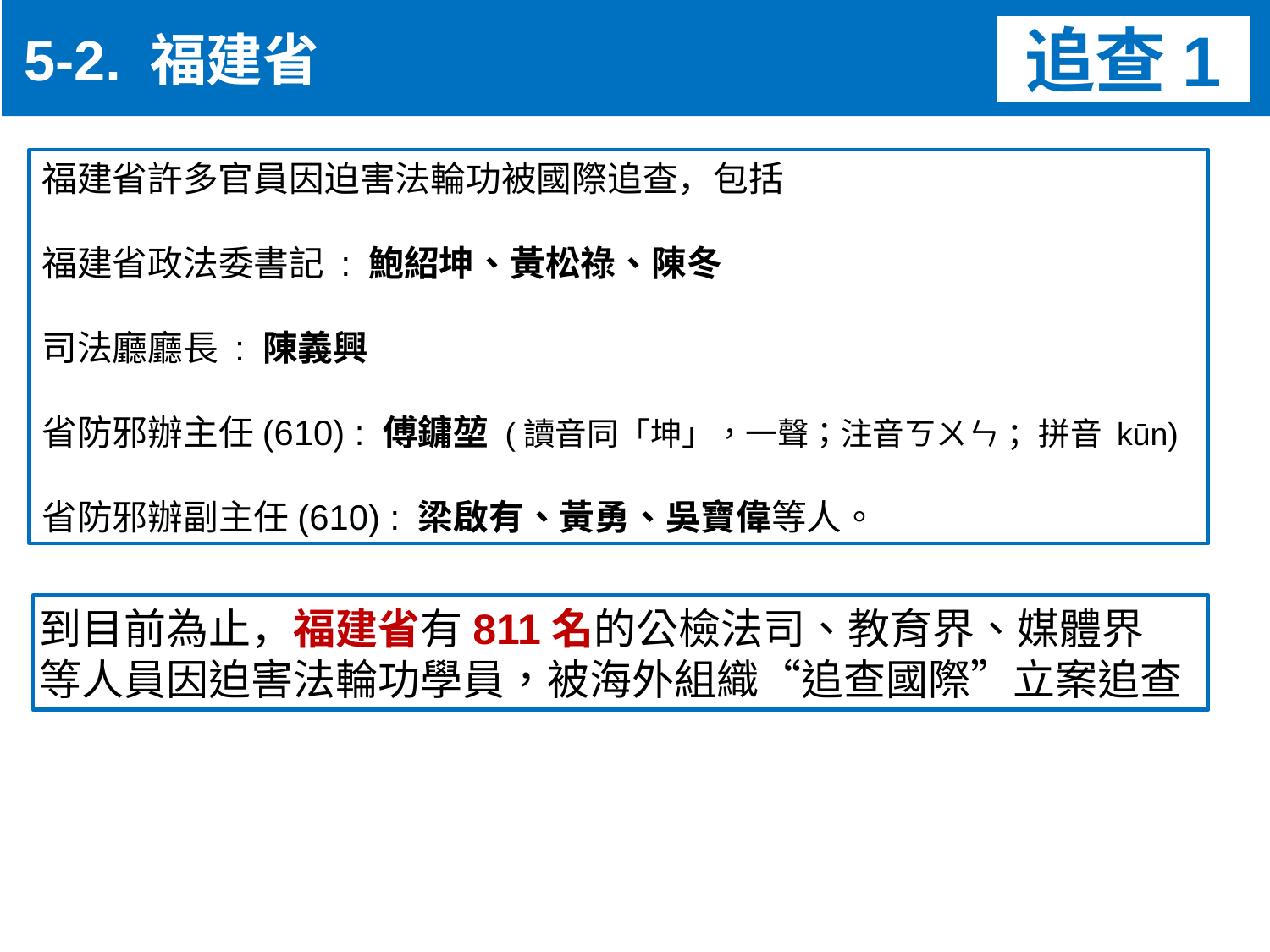

5-2. 福建省
追查1

福建省許多官員因迫害法輪功被國際追查，包括

福建省政法委書記 : 鮑紹坤、黃松祿、陳冬

司法廳廳長 : 陳義興

省防邪辦主任(610) : 傅鏞堃 (讀音同「坤」，一聲；注音ㄎㄨㄣ ；拼音 kūn)

省防邪辦副主任(610) : 梁啟有、黃勇、吳寶偉等人。
到目前為止，福建省有811名的公檢法司、教育界、媒體界
等人員因迫害法輪功學員，被海外組織“追查國際”立案追查